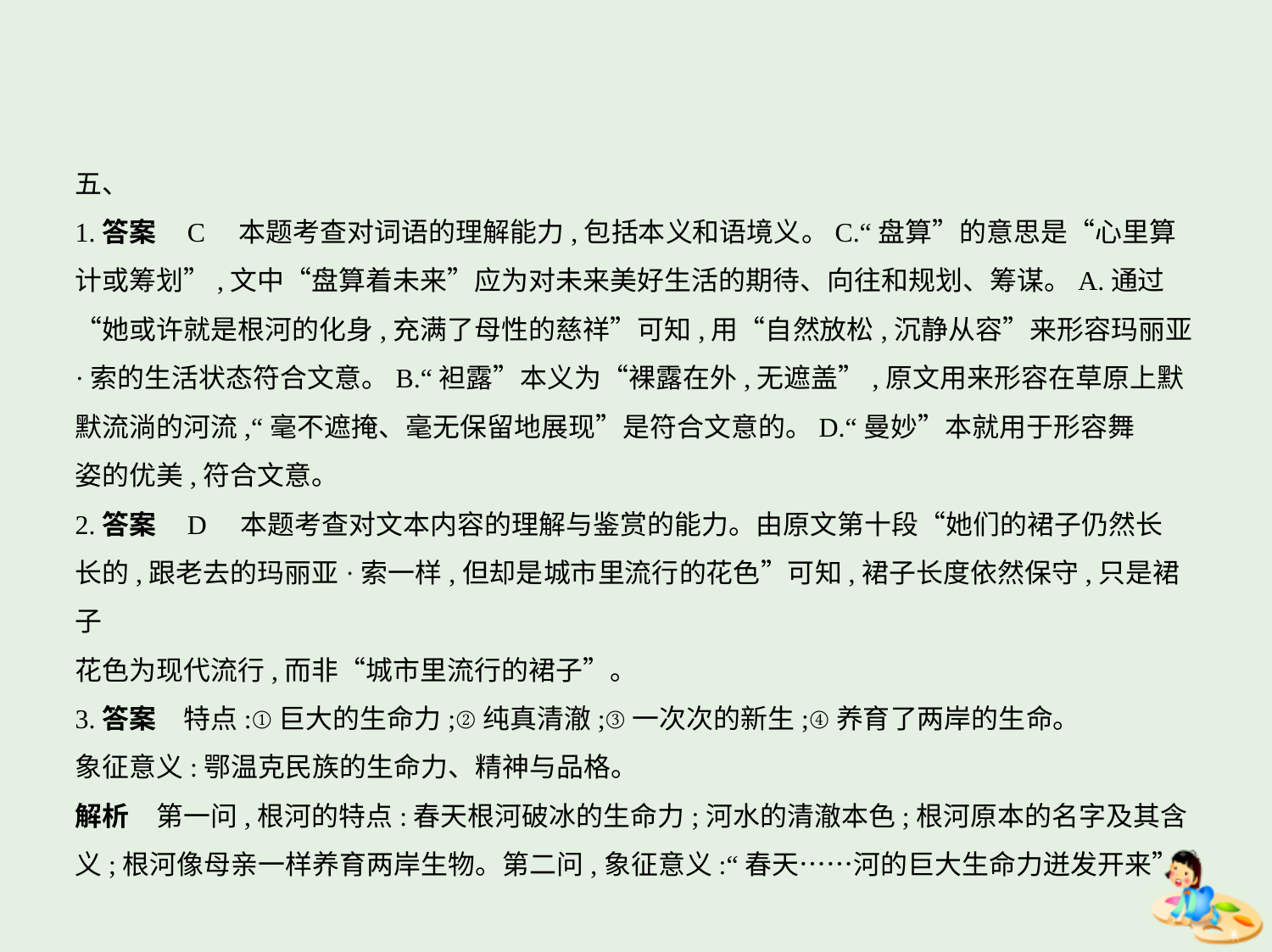

五、
1.答案    C　本题考查对词语的理解能力,包括本义和语境义。C.“盘算”的意思是“心里算
计或筹划”,文中“盘算着未来”应为对未来美好生活的期待、向往和规划、筹谋。A.通过
“她或许就是根河的化身,充满了母性的慈祥”可知,用“自然放松,沉静从容”来形容玛丽亚
·索的生活状态符合文意。B.“袒露”本义为“裸露在外,无遮盖”,原文用来形容在草原上默
默流淌的河流,“毫不遮掩、毫无保留地展现”是符合文意的。D.“曼妙”本就用于形容舞
姿的优美,符合文意。
2.答案    D　本题考查对文本内容的理解与鉴赏的能力。由原文第十段“她们的裙子仍然长
长的,跟老去的玛丽亚·索一样,但却是城市里流行的花色”可知,裙子长度依然保守,只是裙子
花色为现代流行,而非“城市里流行的裙子”。
3.答案　特点:①巨大的生命力;②纯真清澈;③一次次的新生;④养育了两岸的生命。
象征意义:鄂温克民族的生命力、精神与品格。
解析　第一问,根河的特点:春天根河破冰的生命力;河水的清澈本色;根河原本的名字及其含
义;根河像母亲一样养育两岸生物。第二问,象征意义:“春天……河的巨大生命力迸发开来”